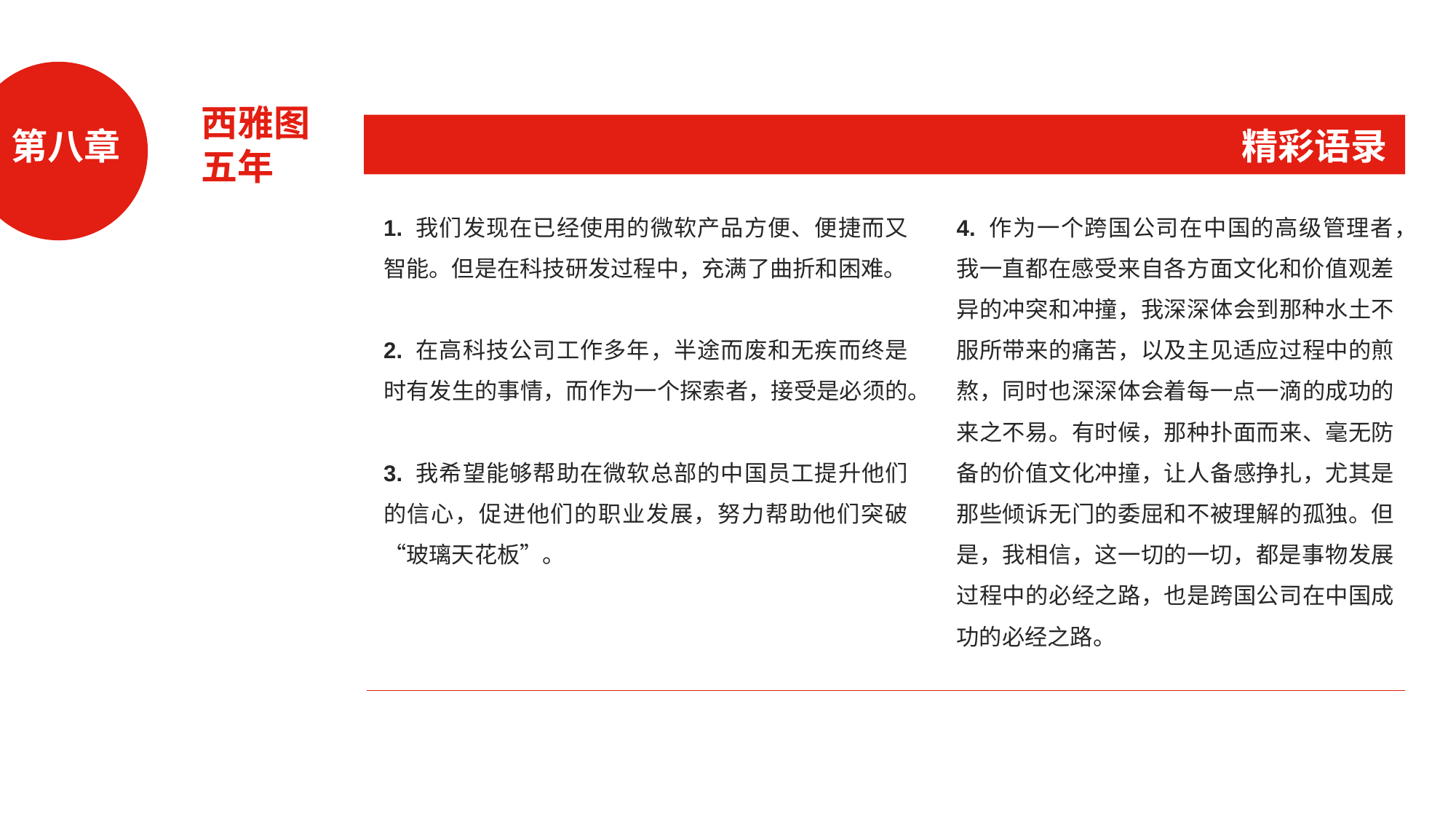

西雅图
五年

第八章
精彩语录
1. 我们发现在已经使用的微软产品方便、便捷而又智能。但是在科技研发过程中，充满了曲折和困难。

2. 在高科技公司工作多年，半途而废和无疾而终是时有发生的事情，而作为一个探索者，接受是必须的。

3. 我希望能够帮助在微软总部的中国员工提升他们的信心，促进他们的职业发展，努力帮助他们突破“玻璃天花板”。

4. 作为一个跨国公司在中国的高级管理者，我一直都在感受来自各方面文化和价值观差异的冲突和冲撞，我深深体会到那种水土不服所带来的痛苦，以及主见适应过程中的煎熬，同时也深深体会着每一点一滴的成功的来之不易。有时候，那种扑面而来、毫无防备的价值文化冲撞，让人备感挣扎，尤其是那些倾诉无门的委屈和不被理解的孤独。但是，我相信，这一切的一切，都是事物发展过程中的必经之路，也是跨国公司在中国成功的必经之路。